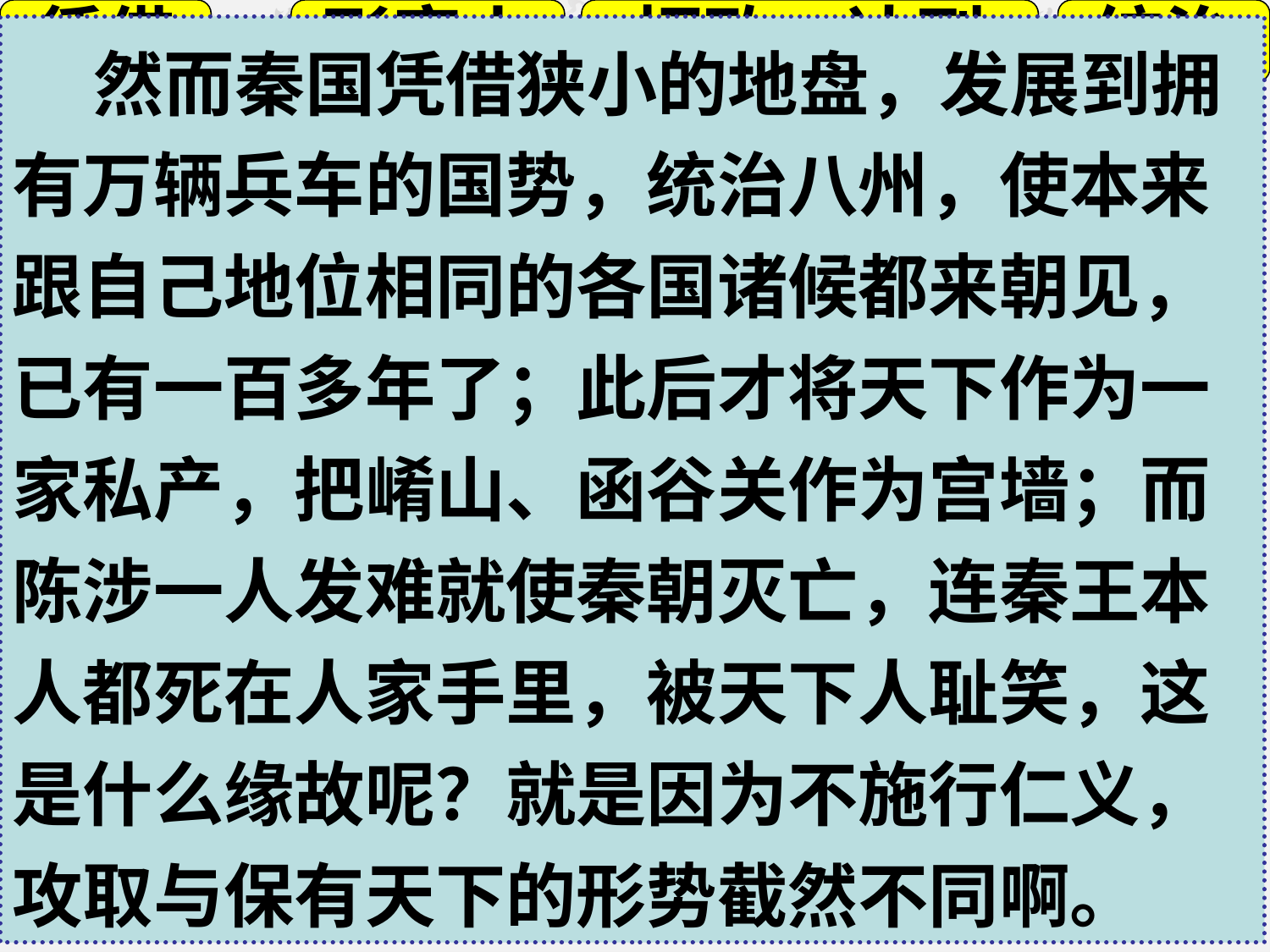

凭借
     然秦以区区之地，致万乘之势，序八州而朝同列，百有余年矣；然后以六合为家,崤函为宫；一夫作难而七庙隳,身死人手,为天下笑者,何也?仁义不施而攻守之势异也。

形容小
招致、达到
统治
    然而秦国凭借狭小的地盘，发展到拥有万辆兵车的国势，统治八州，使本来跟自己地位相同的各国诸候都来朝见，已有一百多年了；此后才将天下作为一家私产，把崤山、函谷关作为宫墙；而陈涉一人发难就使秦朝灭亡，连秦王本人都死在人家手里，被天下人耻笑，这是什么缘故呢？就是因为不施行仁义，攻取与保有天下的形势截然不同啊。
朝,动词使动,使……朝见
万辆兵车
“有”通“又”
介词,把
六国诸侯
使……毁灭
介词,被
（就是因为）不施行仁义，而攻守的形势截然不同啊。